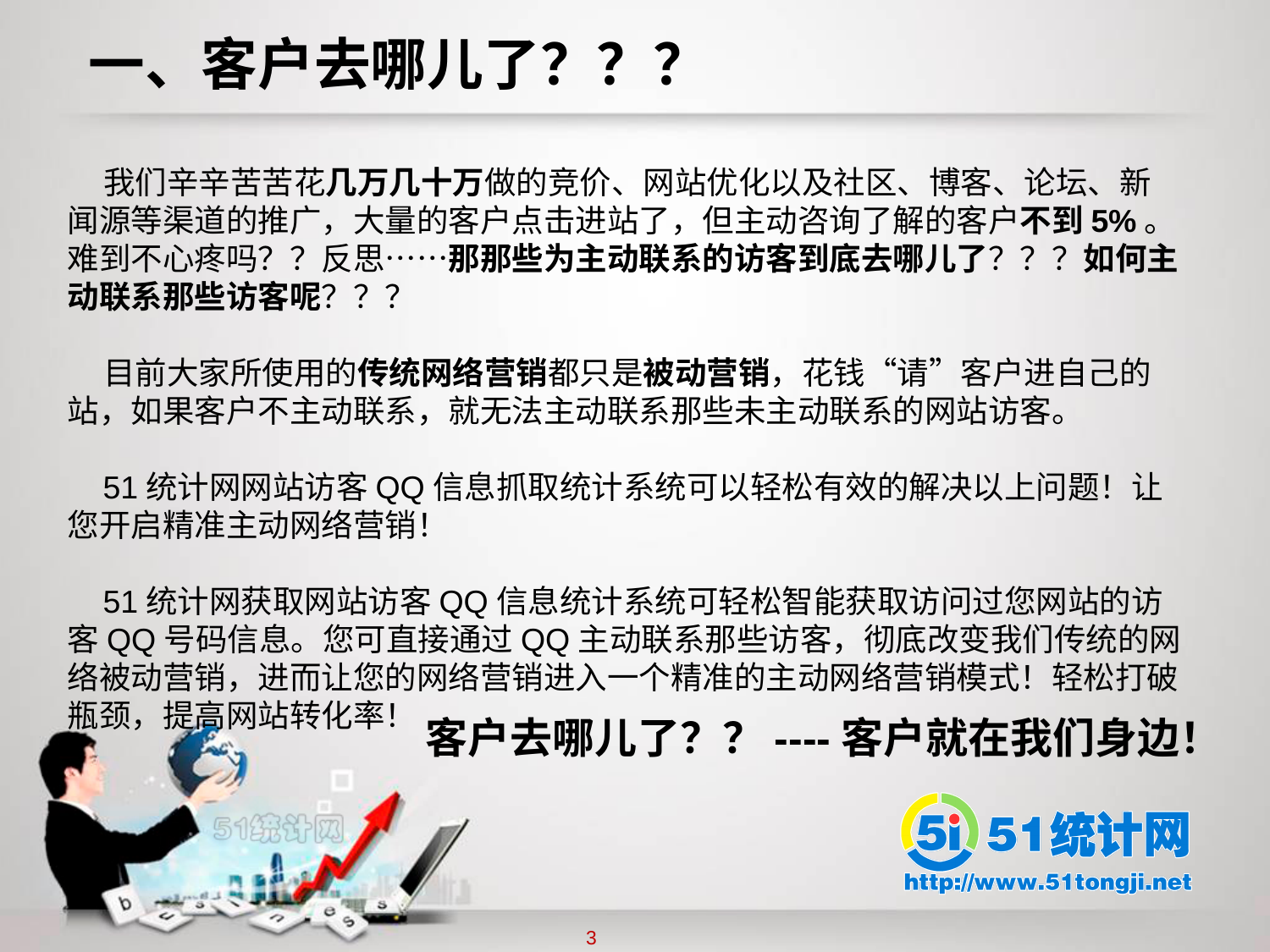

一、客户去哪儿了？？？
    我们辛辛苦苦花几万几十万做的竞价、网站优化以及社区、博客、论坛、新闻源等渠道的推广，大量的客户点击进站了，但主动咨询了解的客户不到5%。难到不心疼吗？？反思……那那些为主动联系的访客到底去哪儿了？？？如何主动联系那些访客呢？？？

    目前大家所使用的传统网络营销都只是被动营销，花钱“请”客户进自己的站，如果客户不主动联系，就无法主动联系那些未主动联系的网站访客。

    51统计网网站访客QQ信息抓取统计系统可以轻松有效的解决以上问题！让您开启精准主动网络营销！

    51统计网获取网站访客QQ信息统计系统可轻松智能获取访问过您网站的访客QQ号码信息。您可直接通过QQ主动联系那些访客，彻底改变我们传统的网络被动营销，进而让您的网络营销进入一个精准的主动网络营销模式！轻松打破瓶颈，提高网站转化率！

 客户去哪儿了？？----客户就在我们身边！